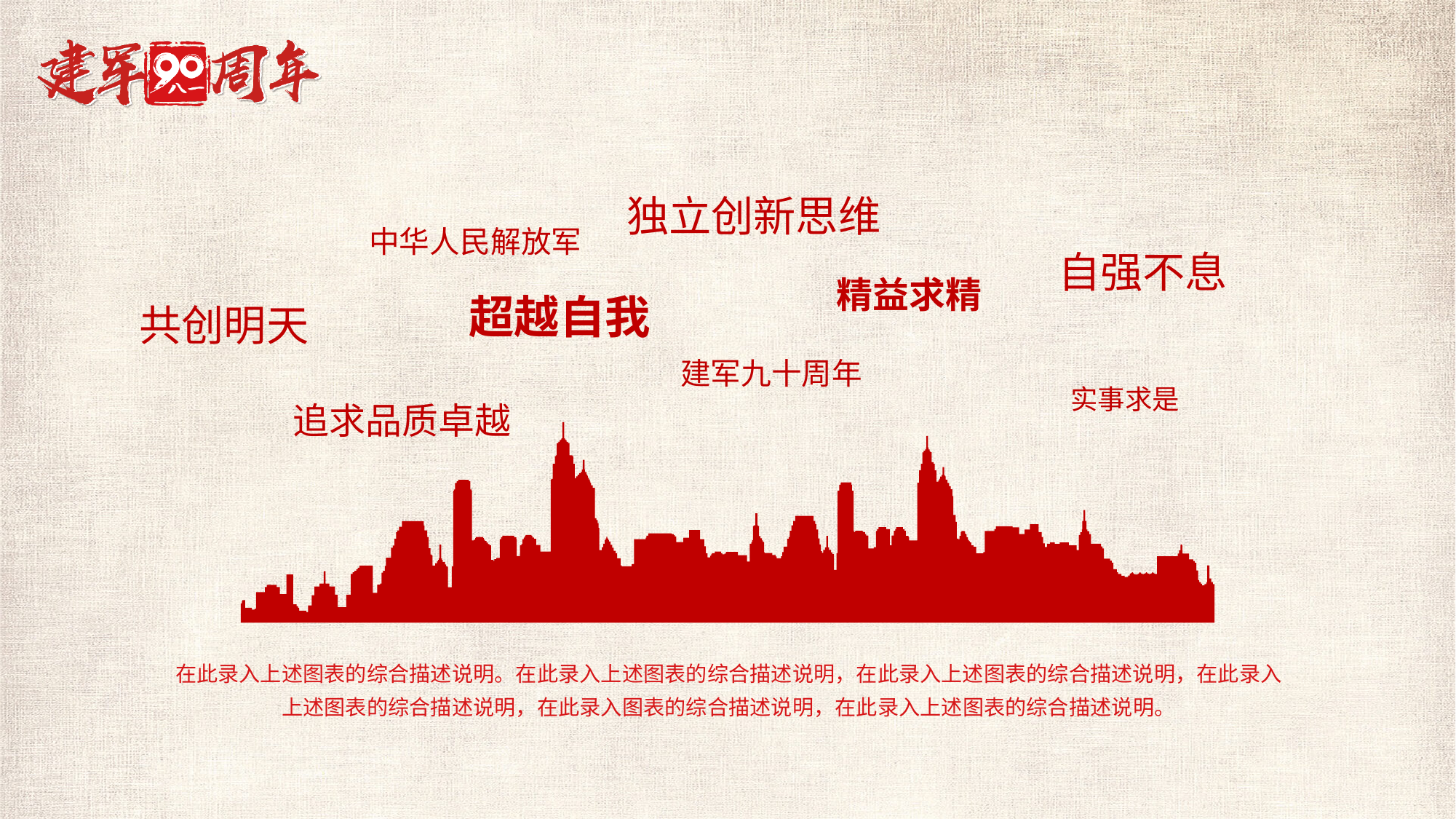

独立创新思维
中华人民解放军
自强不息
精益求精
超越自我
共创明天
建军九十周年
实事求是
追求品质卓越

在此录入上述图表的综合描述说明。在此录入上述图表的综合描述说明，在此录入上述图表的综合描述说明，在此录入上述图表的综合描述说明，在此录入图表的综合描述说明，在此录入上述图表的综合描述说明。